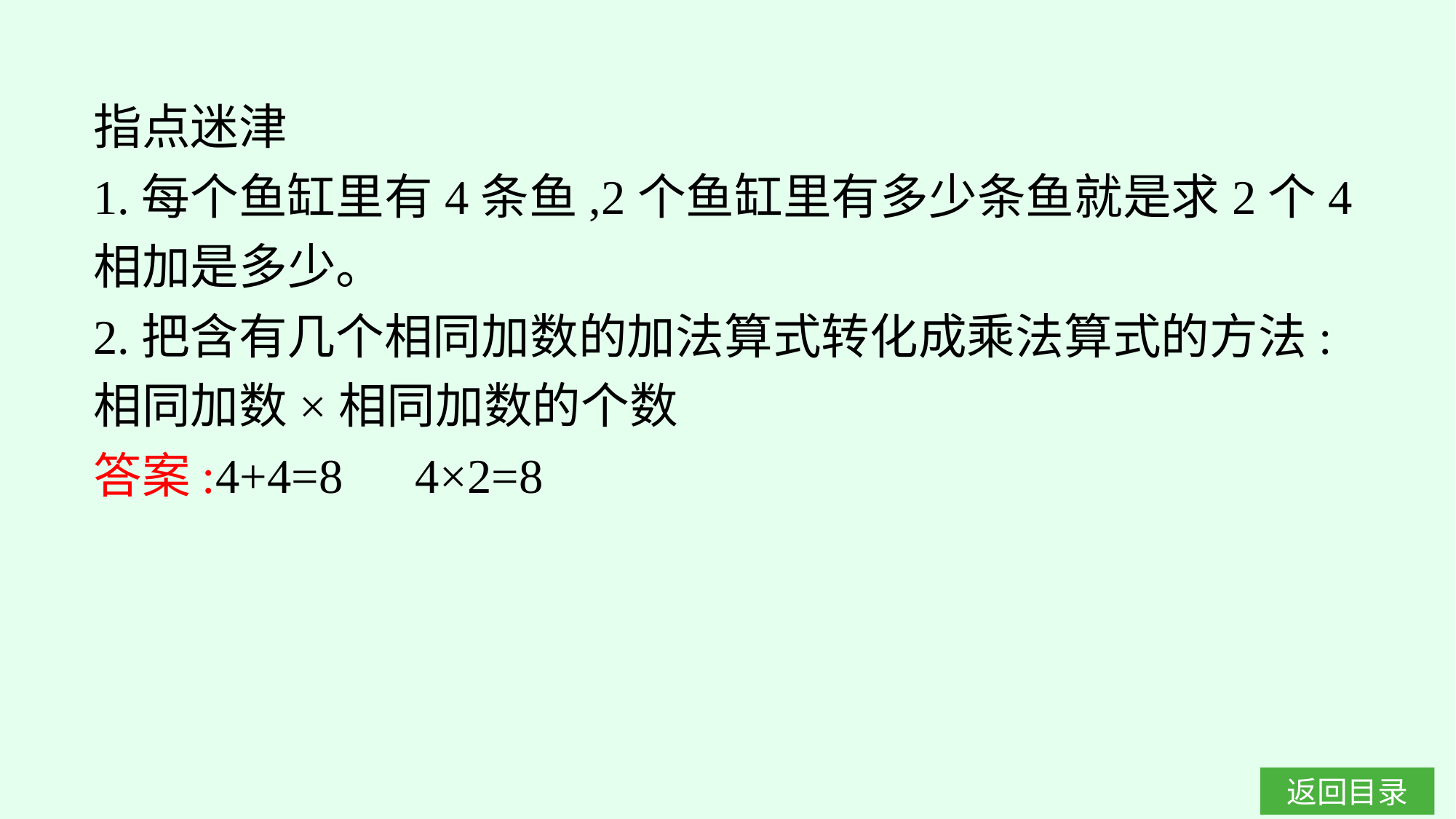

指点迷津
1.每个鱼缸里有4条鱼,2个鱼缸里有多少条鱼就是求2个4相加是多少。
2.把含有几个相同加数的加法算式转化成乘法算式的方法:相同加数×相同加数的个数
答案:4+4=8　4×2=8